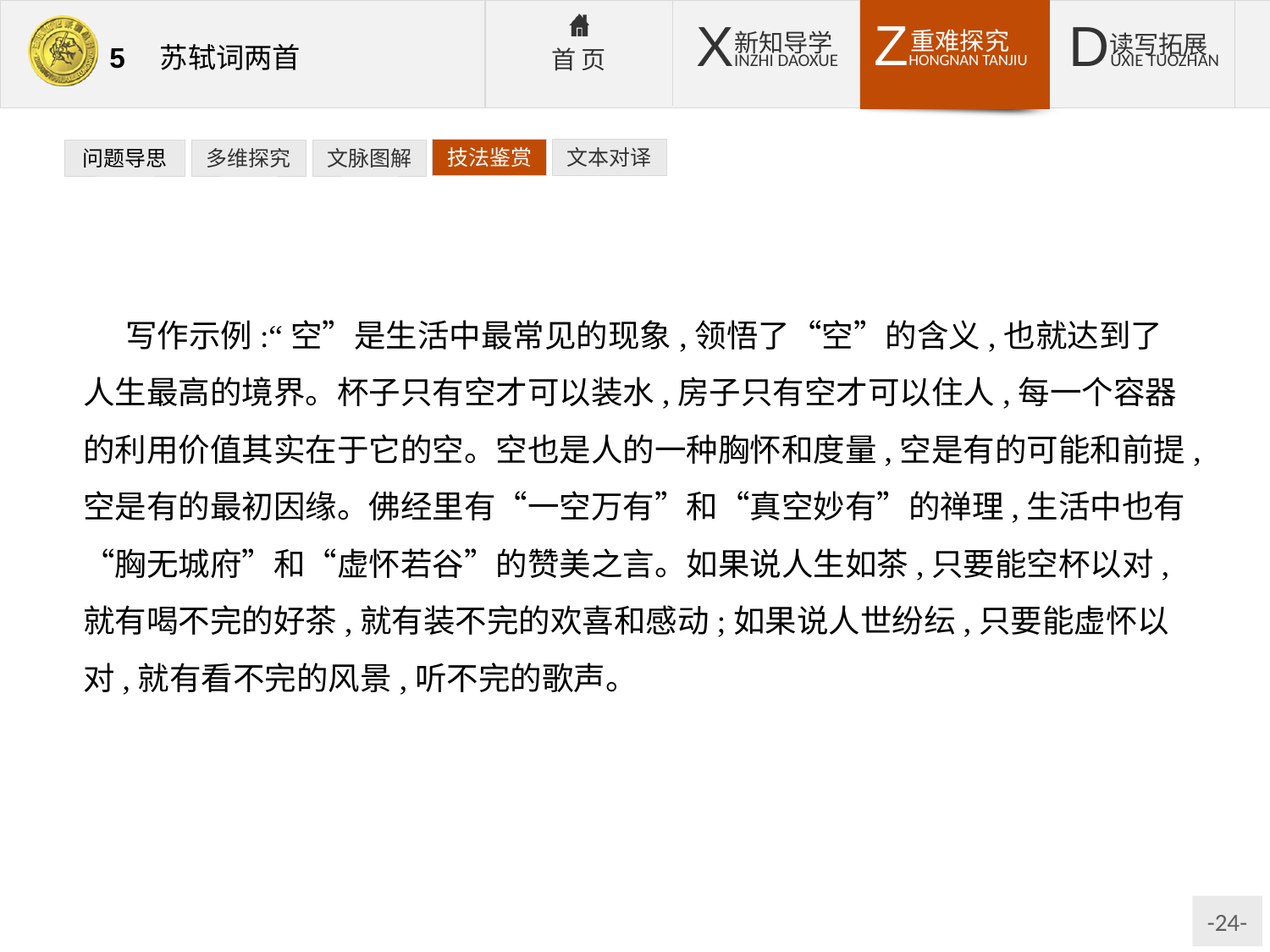

技法鉴赏
文本对译
问题导思
多维探究
文脉图解
写作示例:“空”是生活中最常见的现象,领悟了“空”的含义,也就达到了人生最高的境界。杯子只有空才可以装水,房子只有空才可以住人,每一个容器的利用价值其实在于它的空。空也是人的一种胸怀和度量,空是有的可能和前提,空是有的最初因缘。佛经里有“一空万有”和“真空妙有”的禅理,生活中也有“胸无城府”和“虚怀若谷”的赞美之言。如果说人生如茶,只要能空杯以对,就有喝不完的好茶,就有装不完的欢喜和感动;如果说人世纷纭,只要能虚怀以对,就有看不完的风景,听不完的歌声。